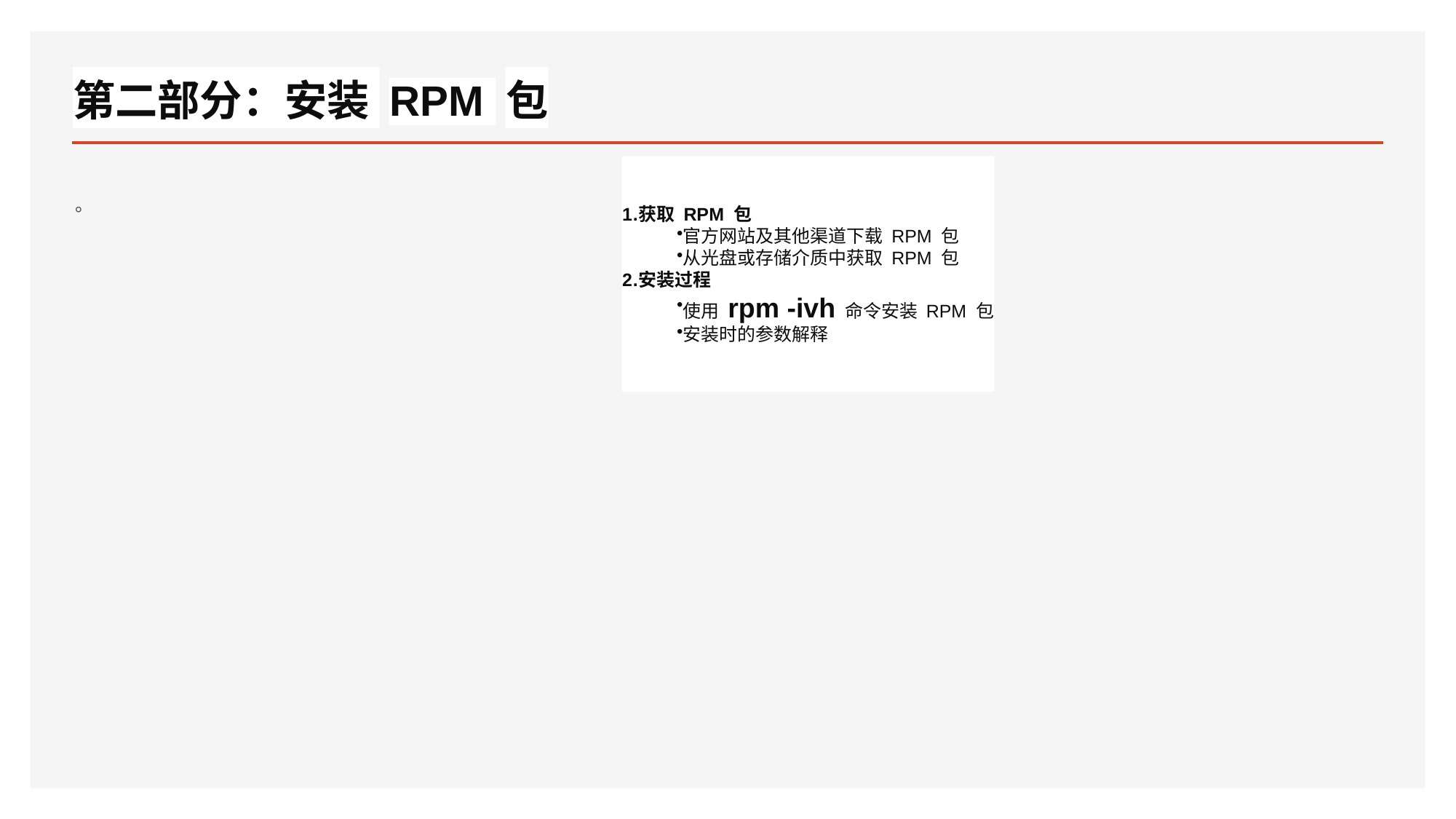

# 第二部分：安装 RPM 包
。

获取 RPM 包
官方网站及其他渠道下载 RPM 包
从光盘或存储介质中获取 RPM 包
安装过程
使用 rpm -ivh 命令安装 RPM 包
安装时的参数解释